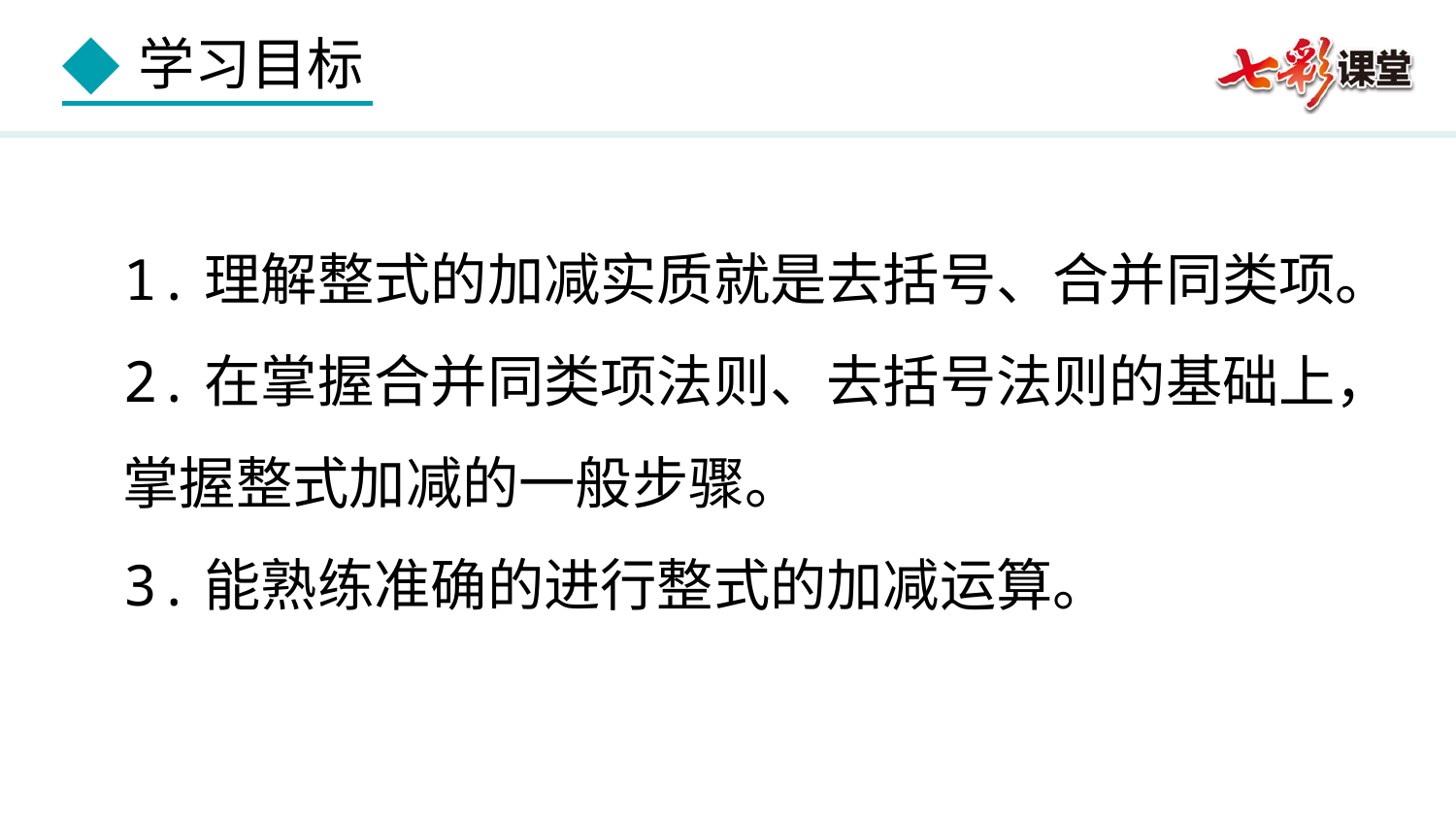

1.理解整式的加减实质就是去括号、合并同类项。
2.在掌握合并同类项法则、去括号法则的基础上，掌握整式加减的一般步骤。
3.能熟练准确的进行整式的加减运算。